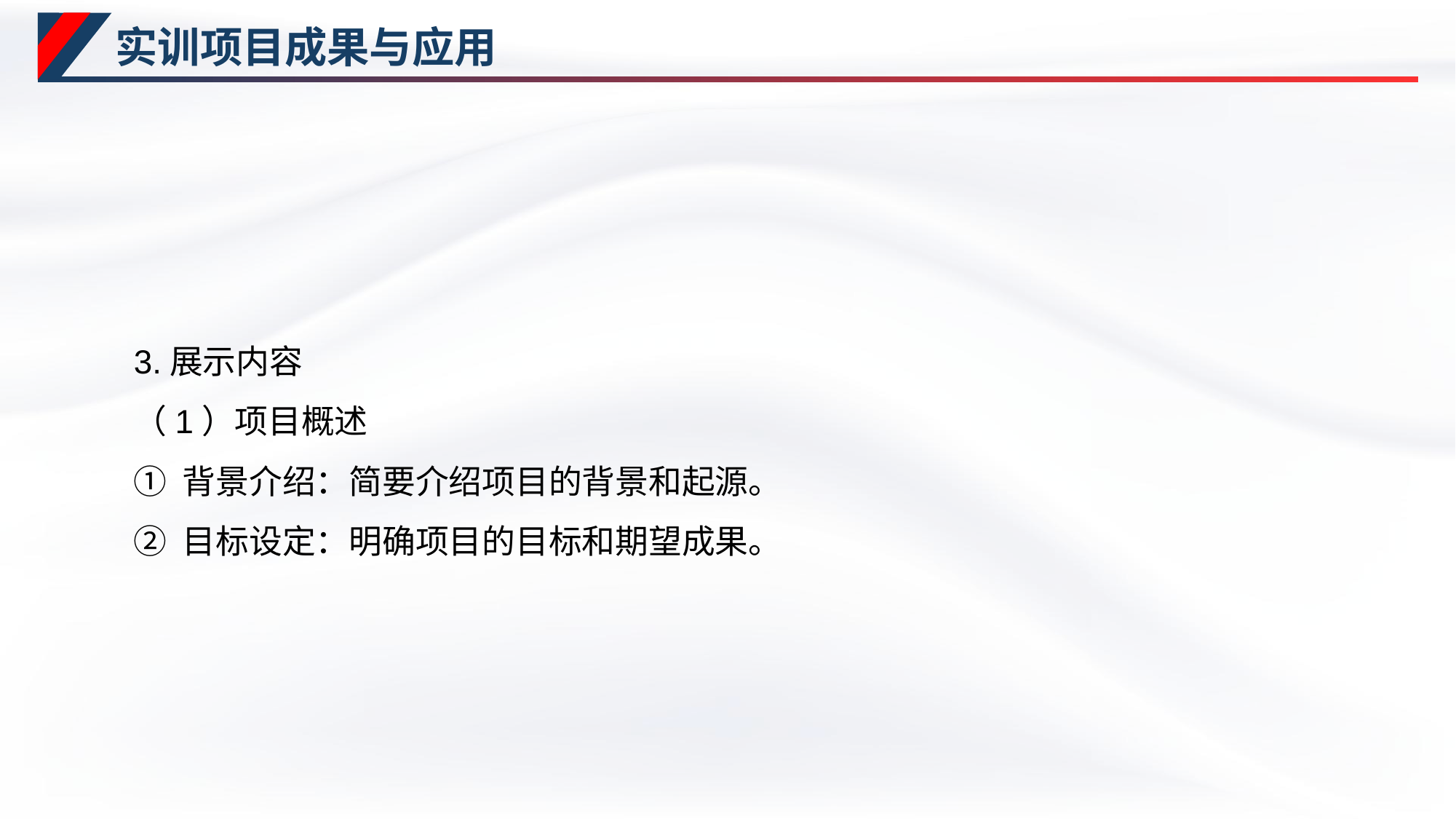

# 实训项目成果与应用
3.展示内容
（1）项目概述
① 背景介绍：简要介绍项目的背景和起源。
② 目标设定：明确项目的目标和期望成果。